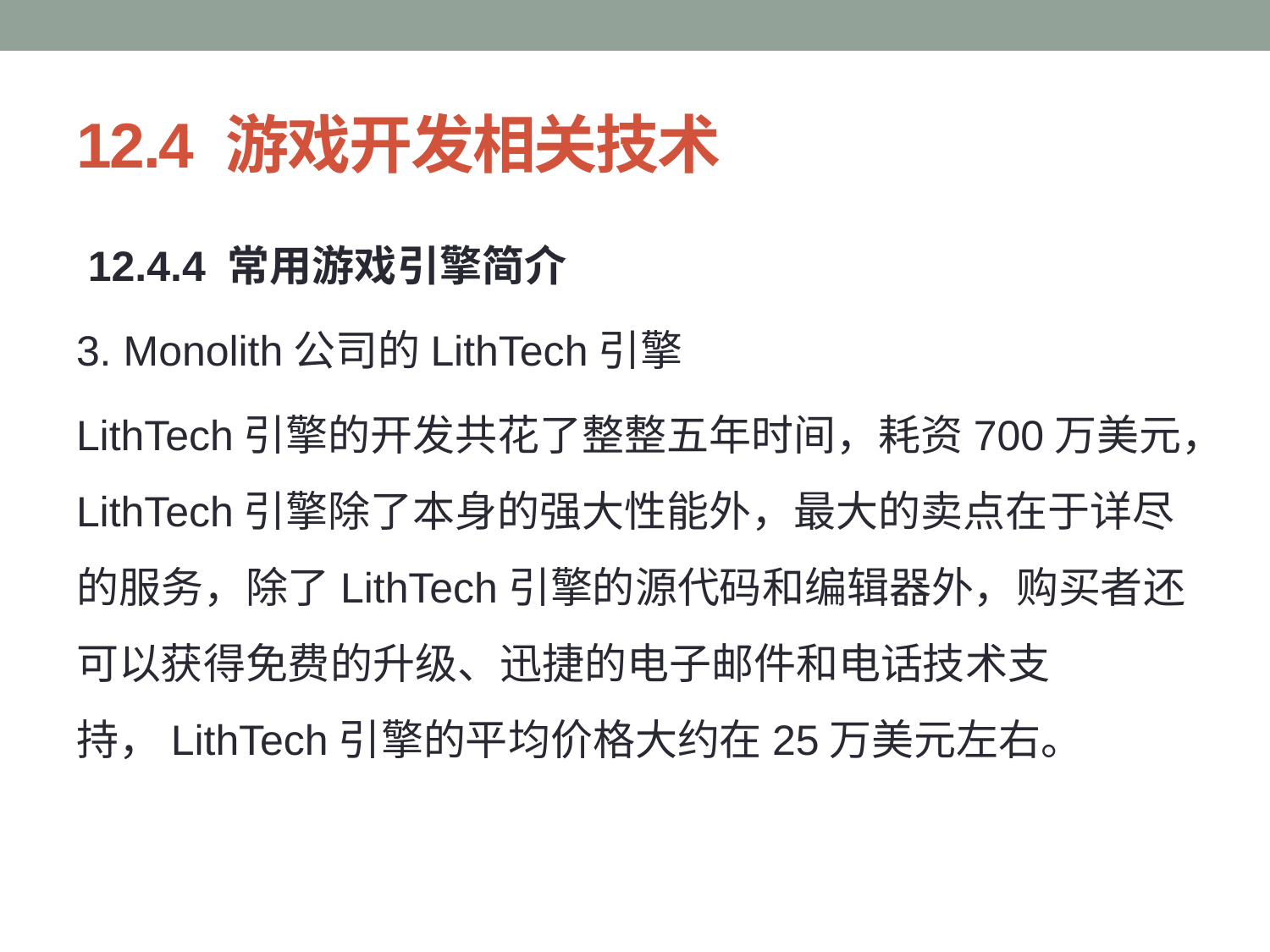

# 12.4 游戏开发相关技术
 12.4.4 常用游戏引擎简介
3. Monolith公司的LithTech引擎
LithTech引擎的开发共花了整整五年时间，耗资700万美元，LithTech引擎除了本身的强大性能外，最大的卖点在于详尽的服务，除了LithTech引擎的源代码和编辑器外，购买者还可以获得免费的升级、迅捷的电子邮件和电话技术支持，LithTech引擎的平均价格大约在25万美元左右。